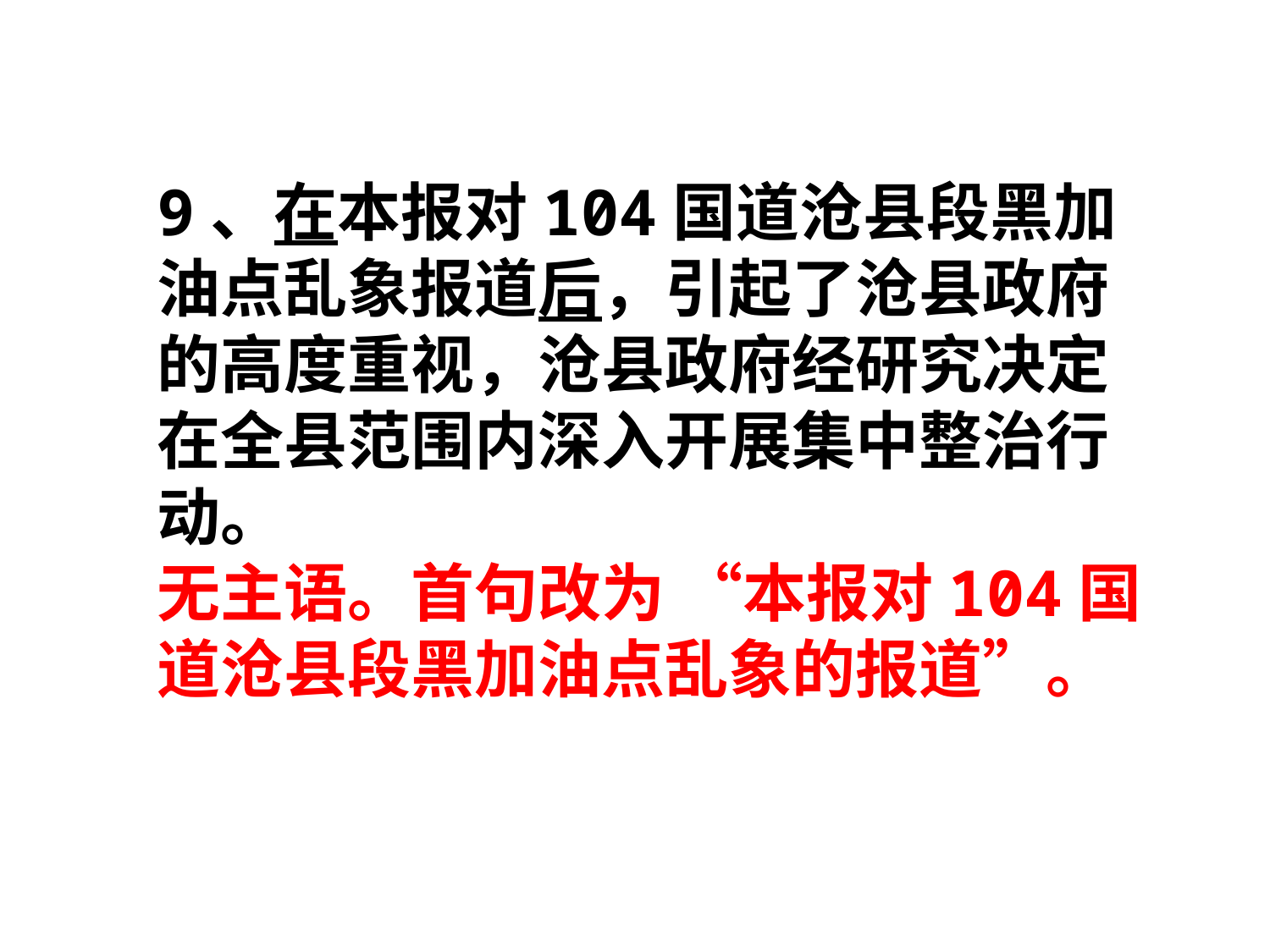

9、在本报对104国道沧县段黑加油点乱象报道后，引起了沧县政府的高度重视，沧县政府经研究决定在全县范围内深入开展集中整治行动。
无主语。首句改为 “本报对104国道沧县段黑加油点乱象的报道”。